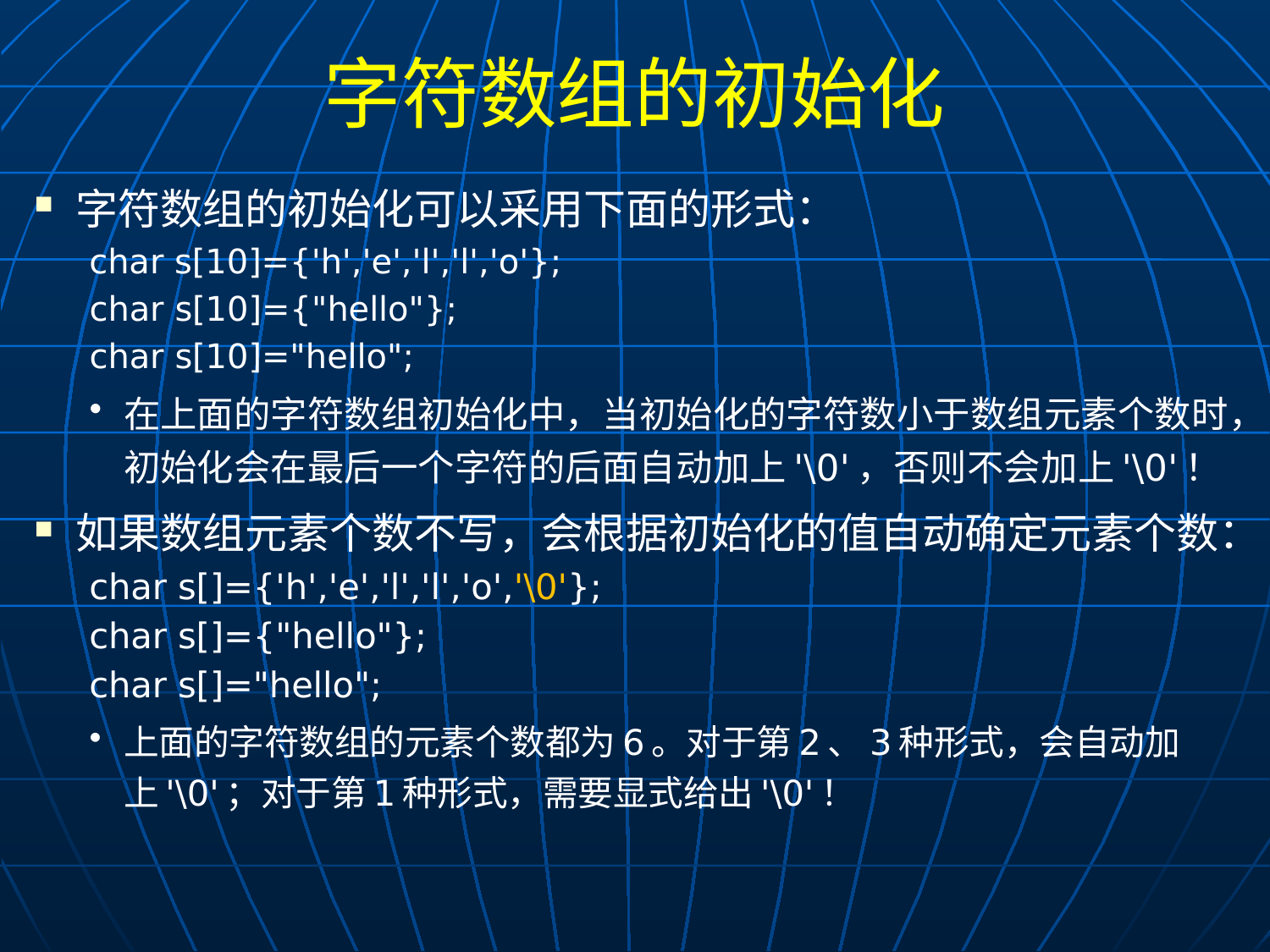

# 字符数组的初始化
字符数组的初始化可以采用下面的形式：
char s[10]={'h','e','l','l','o'};
char s[10]={"hello"};
char s[10]="hello";
在上面的字符数组初始化中，当初始化的字符数小于数组元素个数时，初始化会在最后一个字符的后面自动加上'\0'，否则不会加上'\0'！
如果数组元素个数不写，会根据初始化的值自动确定元素个数：
char s[]={'h','e','l','l','o','\0'};
char s[]={"hello"};
char s[]="hello";
上面的字符数组的元素个数都为6。对于第2、3种形式，会自动加上'\0'；对于第1种形式，需要显式给出'\0'！